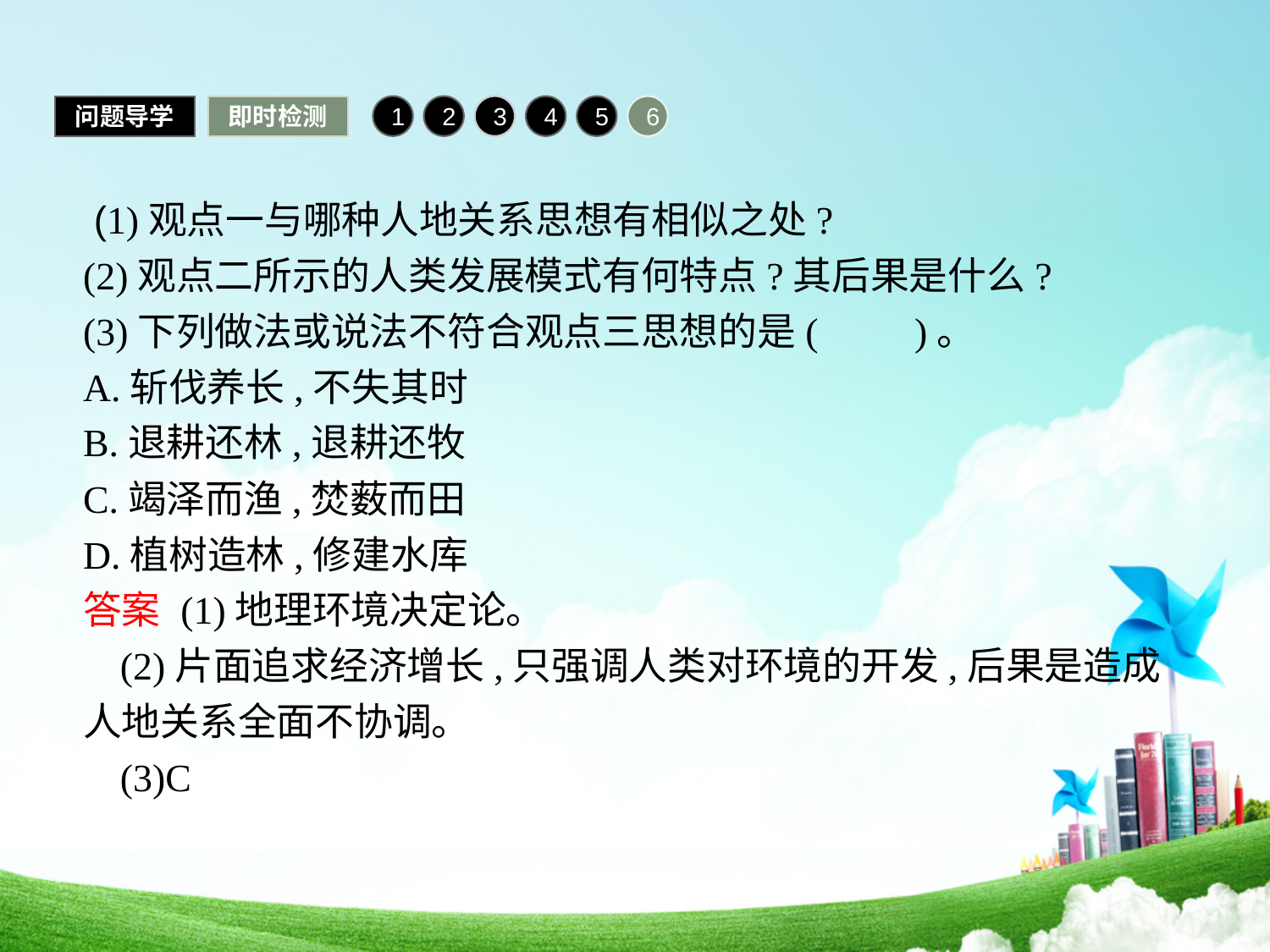

问题导学
即时检测
1
2
3
4
5
6
 (1)观点一与哪种人地关系思想有相似之处?
(2)观点二所示的人类发展模式有何特点?其后果是什么?
(3)下列做法或说法不符合观点三思想的是(　　)。
A.斩伐养长,不失其时
B.退耕还林,退耕还牧
C.竭泽而渔,焚薮而田
D.植树造林,修建水库
答案 (1)地理环境决定论。
(2)片面追求经济增长,只强调人类对环境的开发,后果是造成人地关系全面不协调。
(3)C